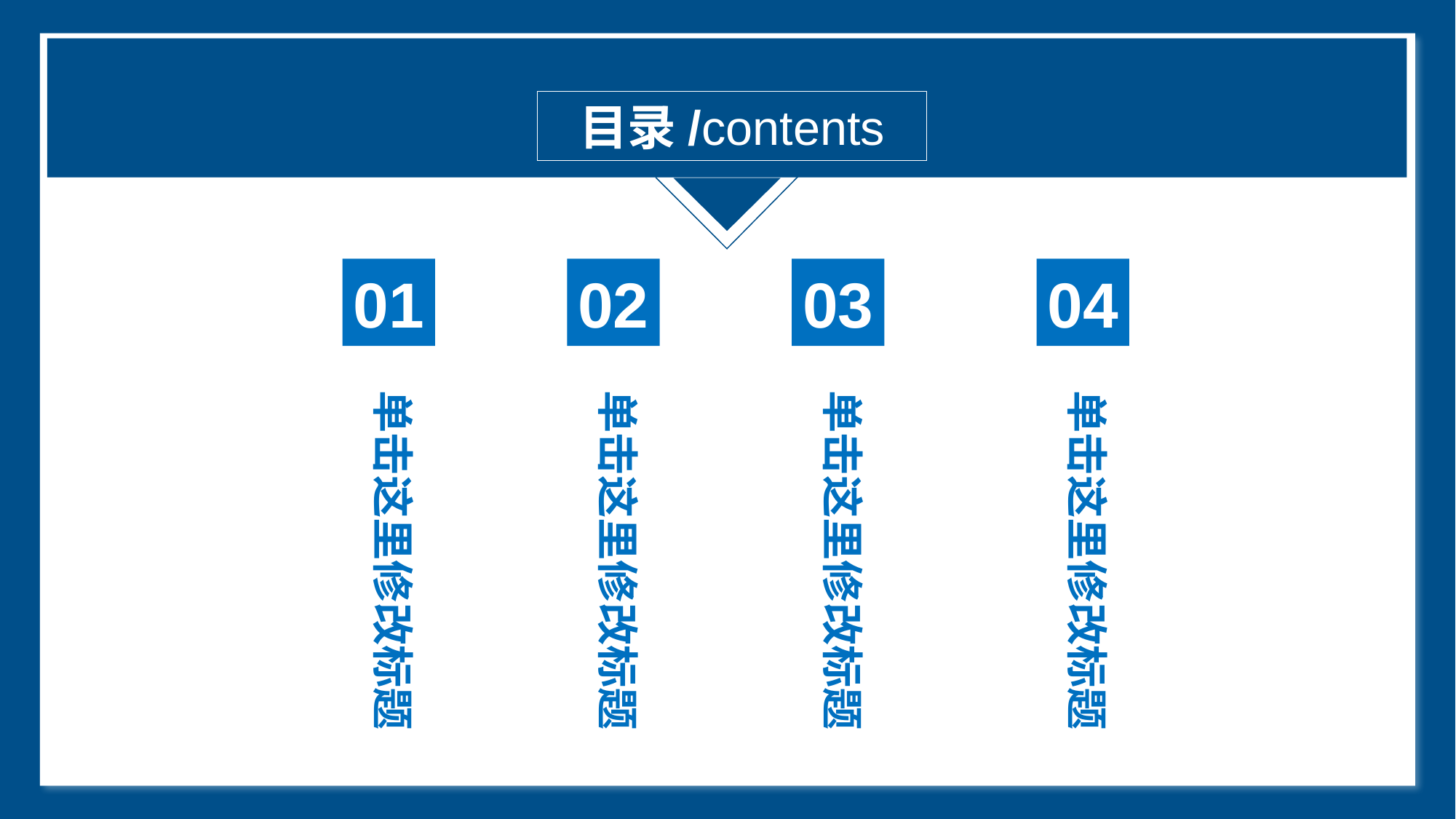

目录/contents

01
02
03
04
单击这里修改标题
单击这里修改标题
单击这里修改标题
单击这里修改标题